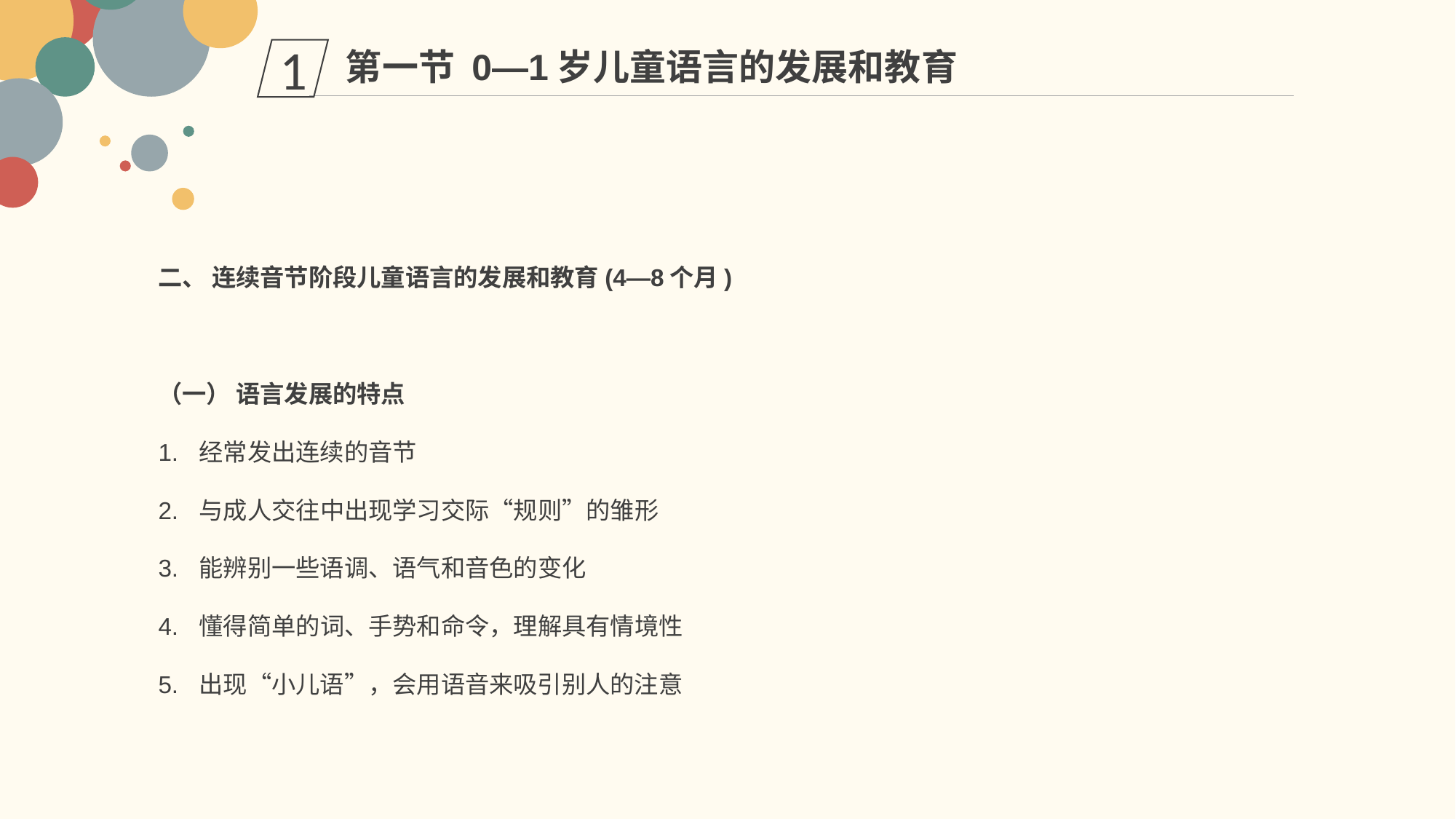

第一节 0—1岁儿童语言的发展和教育
1
二、 连续音节阶段儿童语言的发展和教育(4—8个月)

（一） 语言发展的特点
经常发出连续的音节
与成人交往中出现学习交际“规则”的雏形
能辨别一些语调、语气和音色的变化
懂得简单的词、手势和命令，理解具有情境性
出现“小儿语”，会用语音来吸引别人的注意